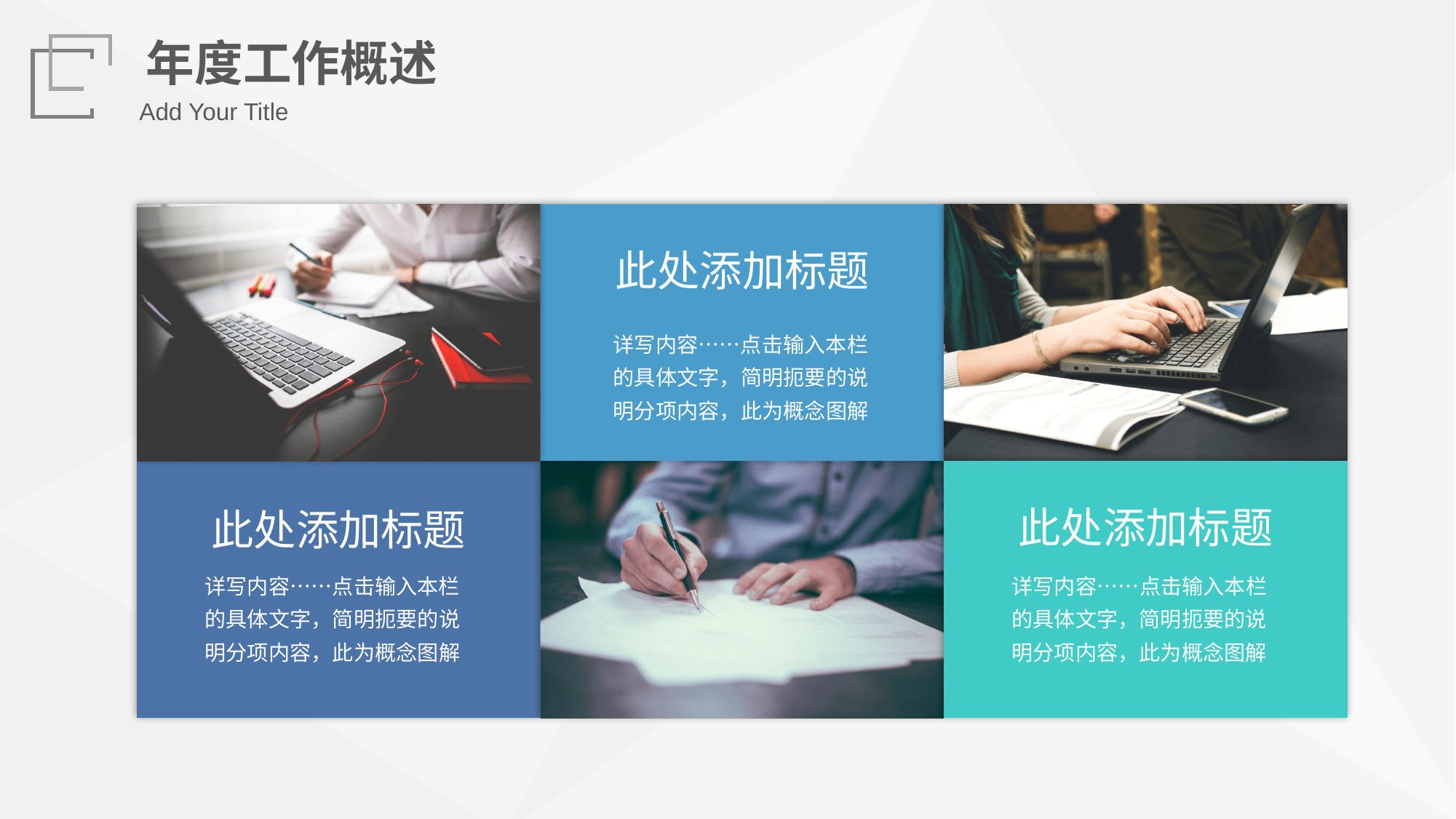

年度工作概述

Add Your Title

此处添加标题
详写内容……点击输入本栏的具体文字，简明扼要的说明分项内容，此为概念图解

此处添加标题
此处添加标题
详写内容……点击输入本栏的具体文字，简明扼要的说明分项内容，此为概念图解
详写内容……点击输入本栏的具体文字，简明扼要的说明分项内容，此为概念图解